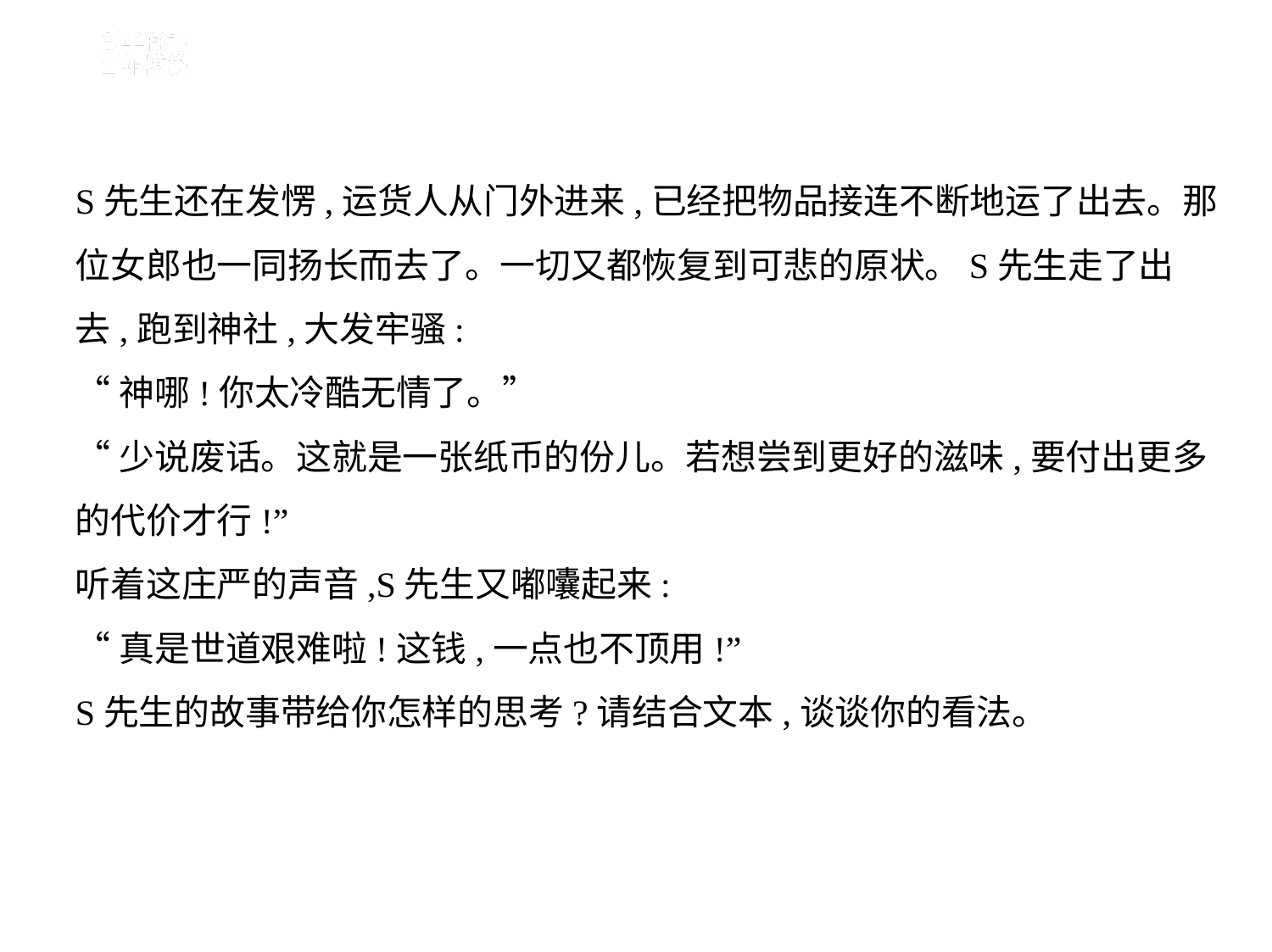

S先生还在发愣,运货人从门外进来,已经把物品接连不断地运了出去。那
位女郎也一同扬长而去了。一切又都恢复到可悲的原状。S先生走了出
去,跑到神社,大发牢骚:
“神哪!你太冷酷无情了。”
“少说废话。这就是一张纸币的份儿。若想尝到更好的滋味,要付出更多
的代价才行!”
听着这庄严的声音,S先生又嘟囔起来:
“真是世道艰难啦!这钱,一点也不顶用!”
S先生的故事带给你怎样的思考?请结合文本,谈谈你的看法。